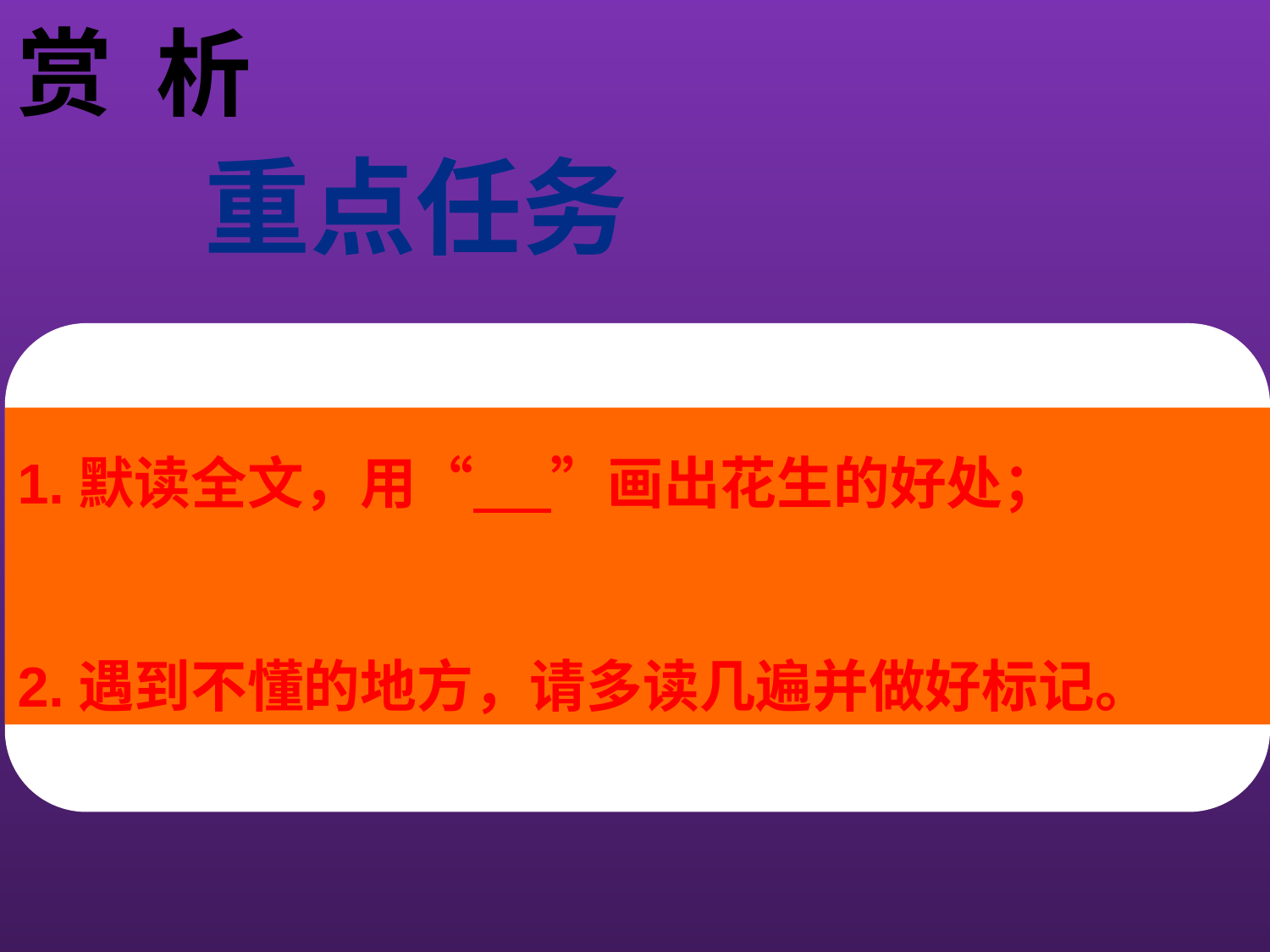

赏  析
重点任务

1.默读全文，用“      ”画出花生的好处；

2.遇到不懂的地方，请多读几遍并做好标记。